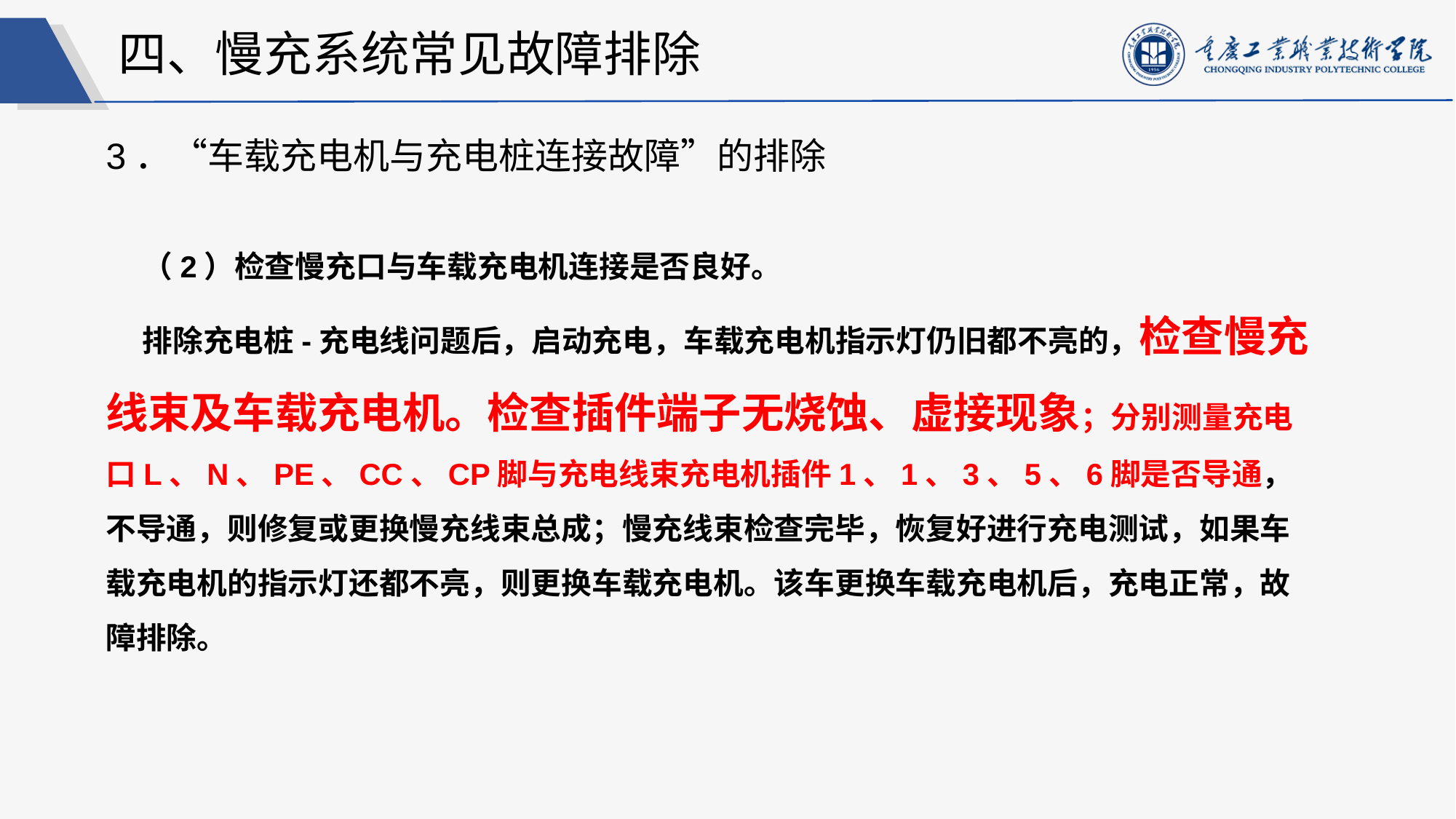

四、慢充系统常见故障排除
3．“车载充电机与充电桩连接故障”的排除
（2）检查慢充口与车载充电机连接是否良好。
排除充电桩-充电线问题后，启动充电，车载充电机指示灯仍旧都不亮的，检查慢充线束及车载充电机。检查插件端子无烧蚀、虚接现象；分别测量充电口L、N、PE、CC、CP脚与充电线束充电机插件1、1、3、5、6脚是否导通，不导通，则修复或更换慢充线束总成；慢充线束检查完毕，恢复好进行充电测试，如果车载充电机的指示灯还都不亮，则更换车载充电机。该车更换车载充电机后，充电正常，故障排除。